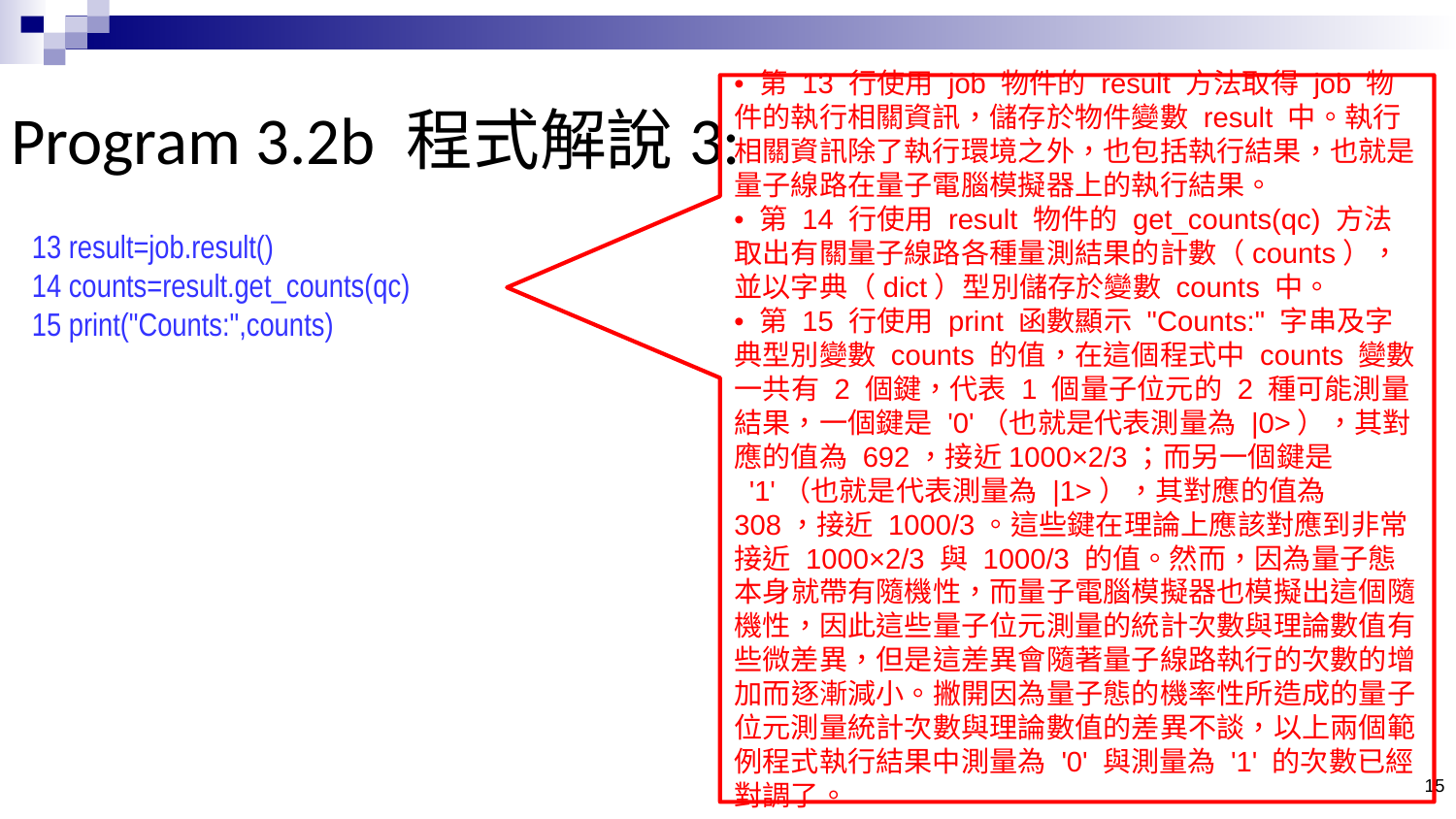

# Program 3.2b 程式解說3:
• 第 13 行使用 job 物件的 result 方法取得 job 物件的執行相關資訊，儲存於物件變數 result 中。執行相關資訊除了執行環境之外，也包括執行結果，也就是量子線路在量子電腦模擬器上的執行結果。
• 第 14 行使用 result 物件的 get_counts(qc) 方法取出有關量子線路各種量測結果的計數（counts），並以字典（dict）型別儲存於變數 counts 中。
• 第 15 行使用 print 函數顯示 "Counts:" 字串及字典型別變數 counts 的值，在這個程式中 counts 變數一共有 2 個鍵，代表 1 個量子位元的 2 種可能測量結果，一個鍵是 '0'（也就是代表測量為 |0>），其對應的值為 692，接近1000×2/3；而另一個鍵是 '1'（也就是代表測量為 |1>），其對應的值為 308，接近 1000/3。這些鍵在理論上應該對應到非常接近 1000×2/3 與 1000/3 的值。然而，因為量子態本身就帶有隨機性，而量子電腦模擬器也模擬出這個隨機性，因此這些量子位元測量的統計次數與理論數值有些微差異，但是這差異會隨著量子線路執行的次數的增加而逐漸減小。撇開因為量子態的機率性所造成的量子位元測量統計次數與理論數值的差異不談，以上兩個範例程式執行結果中測量為 '0' 與測量為 '1' 的次數已經對調了。
13 result=job.result()
14 counts=result.get_counts(qc)
15 print("Counts:",counts)
15